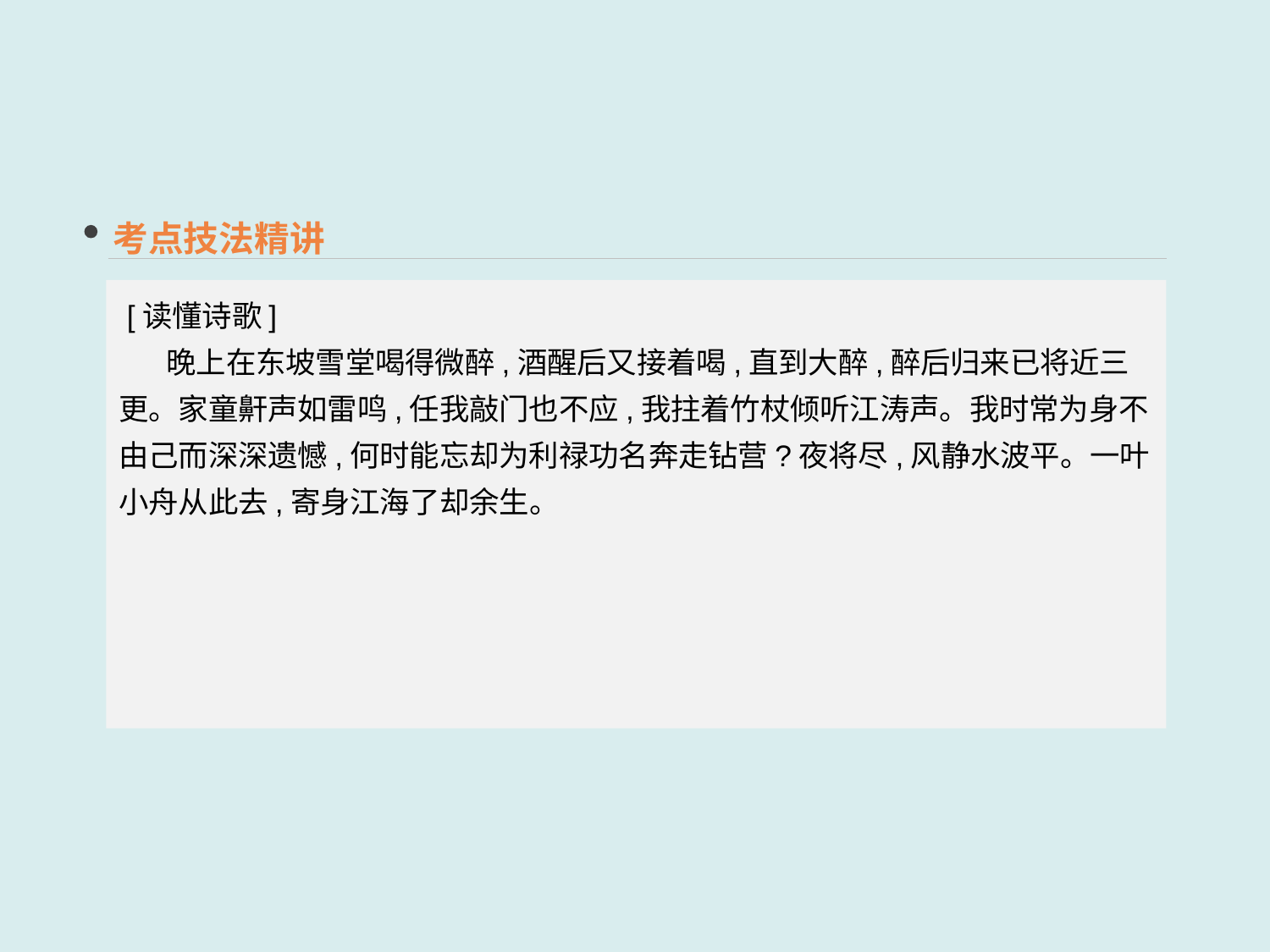

考点技法精讲

 [读懂诗歌]
      晚上在东坡雪堂喝得微醉,酒醒后又接着喝,直到大醉,醉后归来已将近三更。家童鼾声如雷鸣,任我敲门也不应,我拄着竹杖倾听江涛声。我时常为身不由己而深深遗憾,何时能忘却为利禄功名奔走钻营?夜将尽,风静水波平。一叶小舟从此去,寄身江海了却余生。